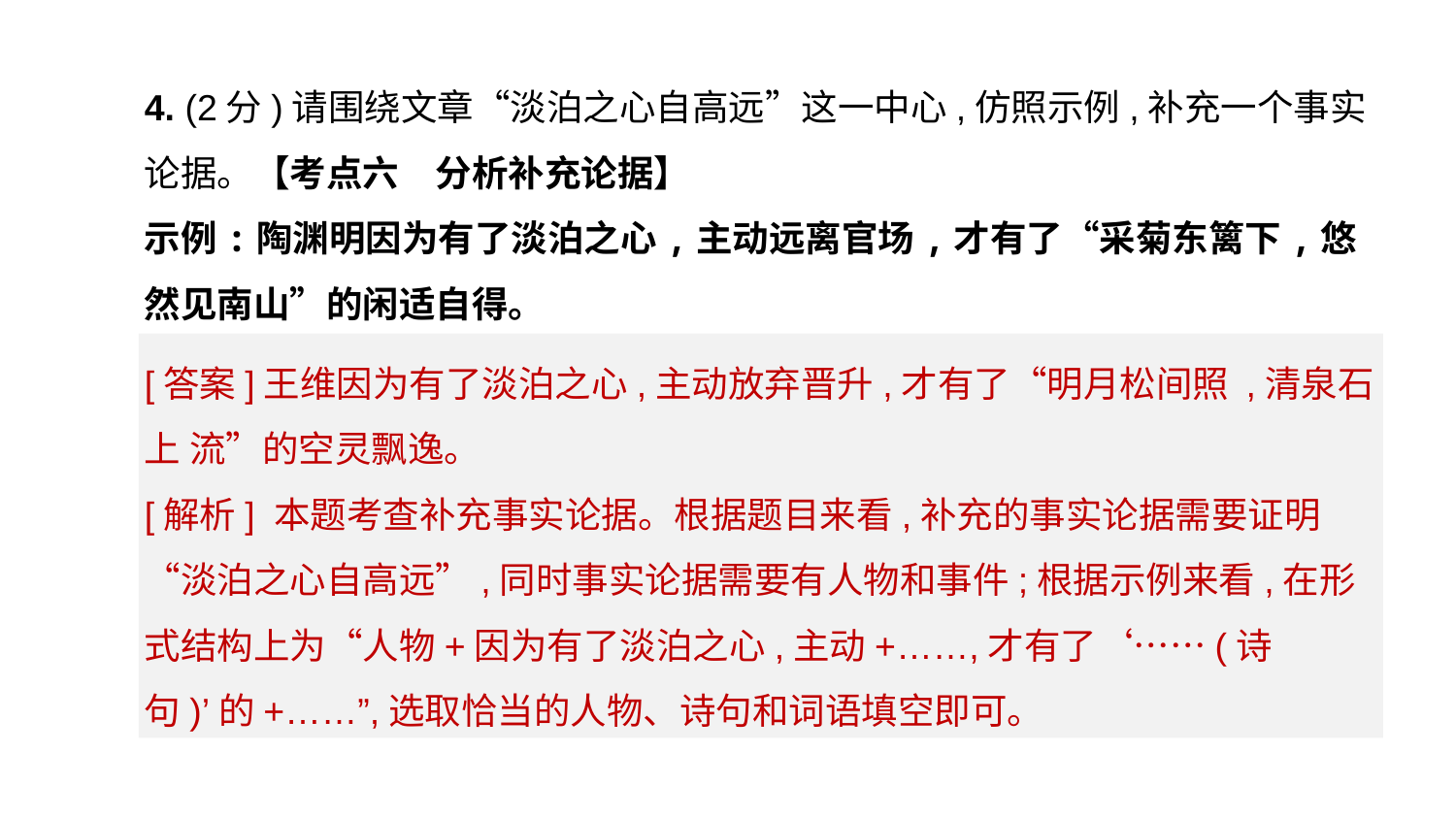

4. (2分)请围绕文章“淡泊之心自高远”这一中心,仿照示例,补充一个事实论据。【考点六　分析补充论据】
示例:陶渊明因为有了淡泊之心,主动远离官场,才有了“采菊东篱下,悠然见南山”的闲适自得。
[答案]王维因为有了淡泊之心,主动放弃晋升,才有了“明月松间照 ,清泉石上 流”的空灵飘逸。
[解析] 本题考查补充事实论据。根据题目来看,补充的事实论据需要证明“淡泊之心自高远”,同时事实论据需要有人物和事件;根据示例来看,在形式结构上为“人物+因为有了淡泊之心,主动+……,才有了‘……(诗句)’的+……”,选取恰当的人物、诗句和词语填空即可。